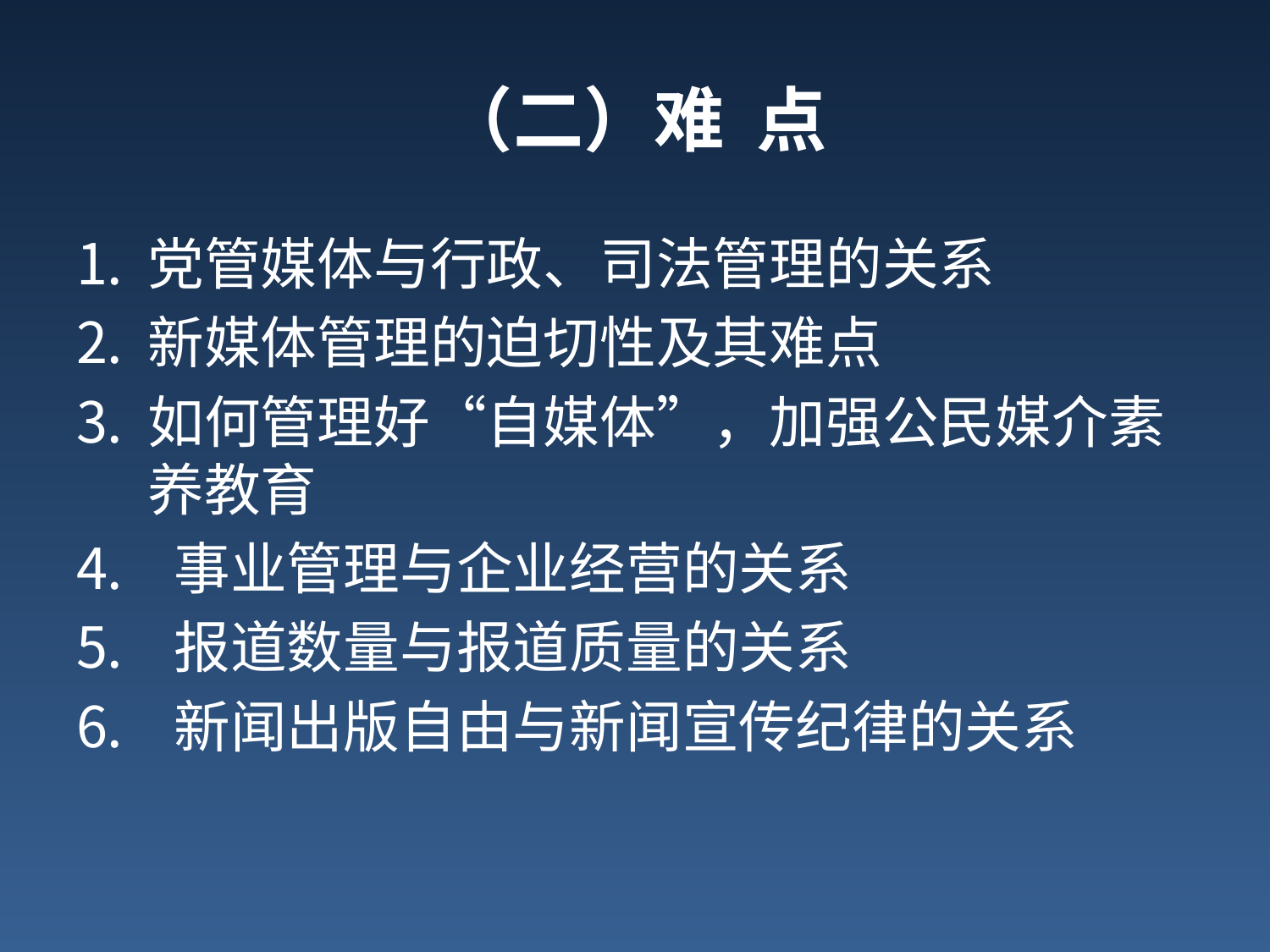

# （二）难  点
党管媒体与行政、司法管理的关系
新媒体管理的迫切性及其难点
如何管理好“自媒体”，加强公民媒介素养教育
 事业管理与企业经营的关系
 报道数量与报道质量的关系
 新闻出版自由与新闻宣传纪律的关系